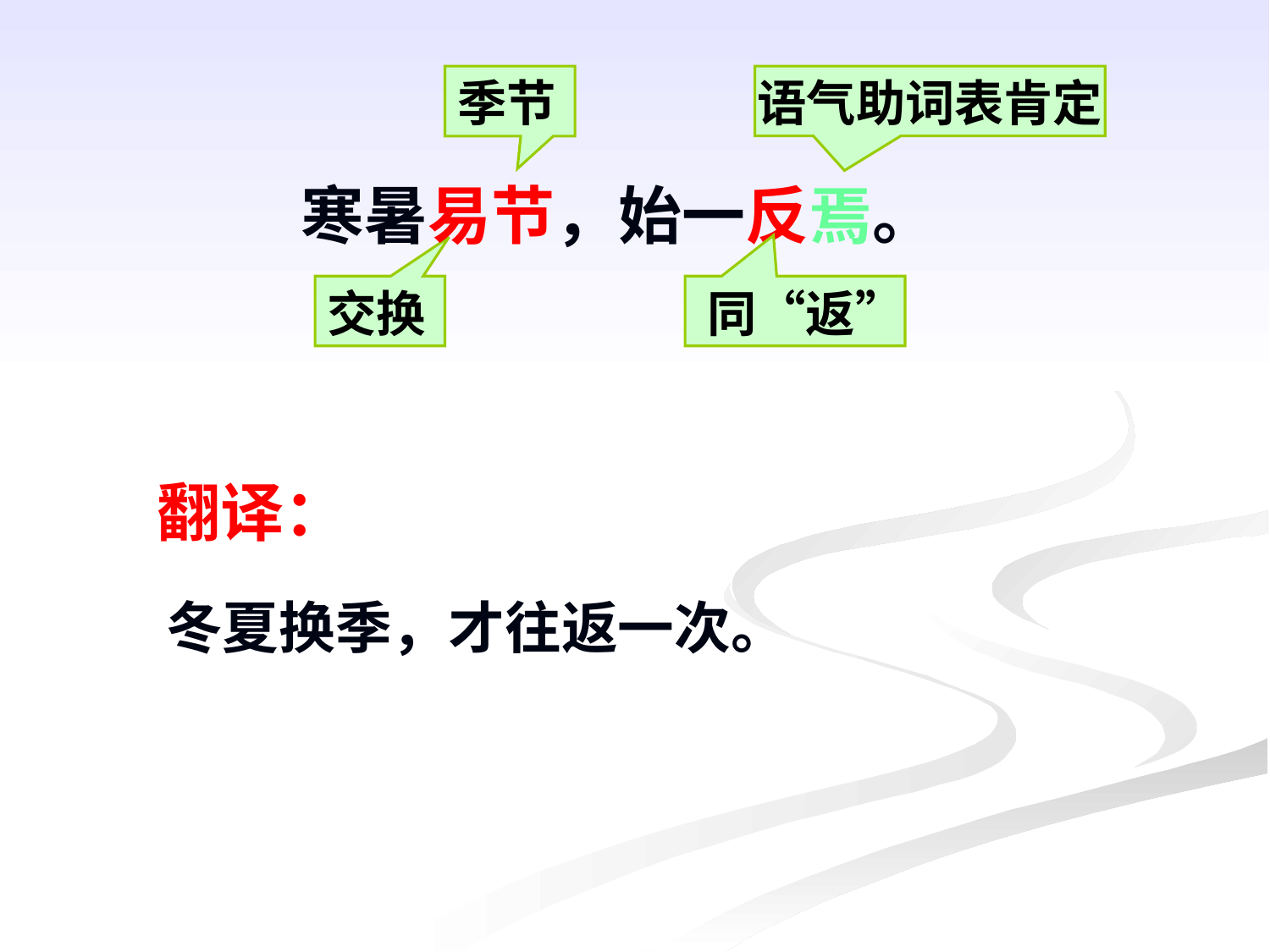

季节
语气助词表肯定

寒暑易节，始一反焉。

交换

同“返”
翻译：
冬夏换季，才往返一次。